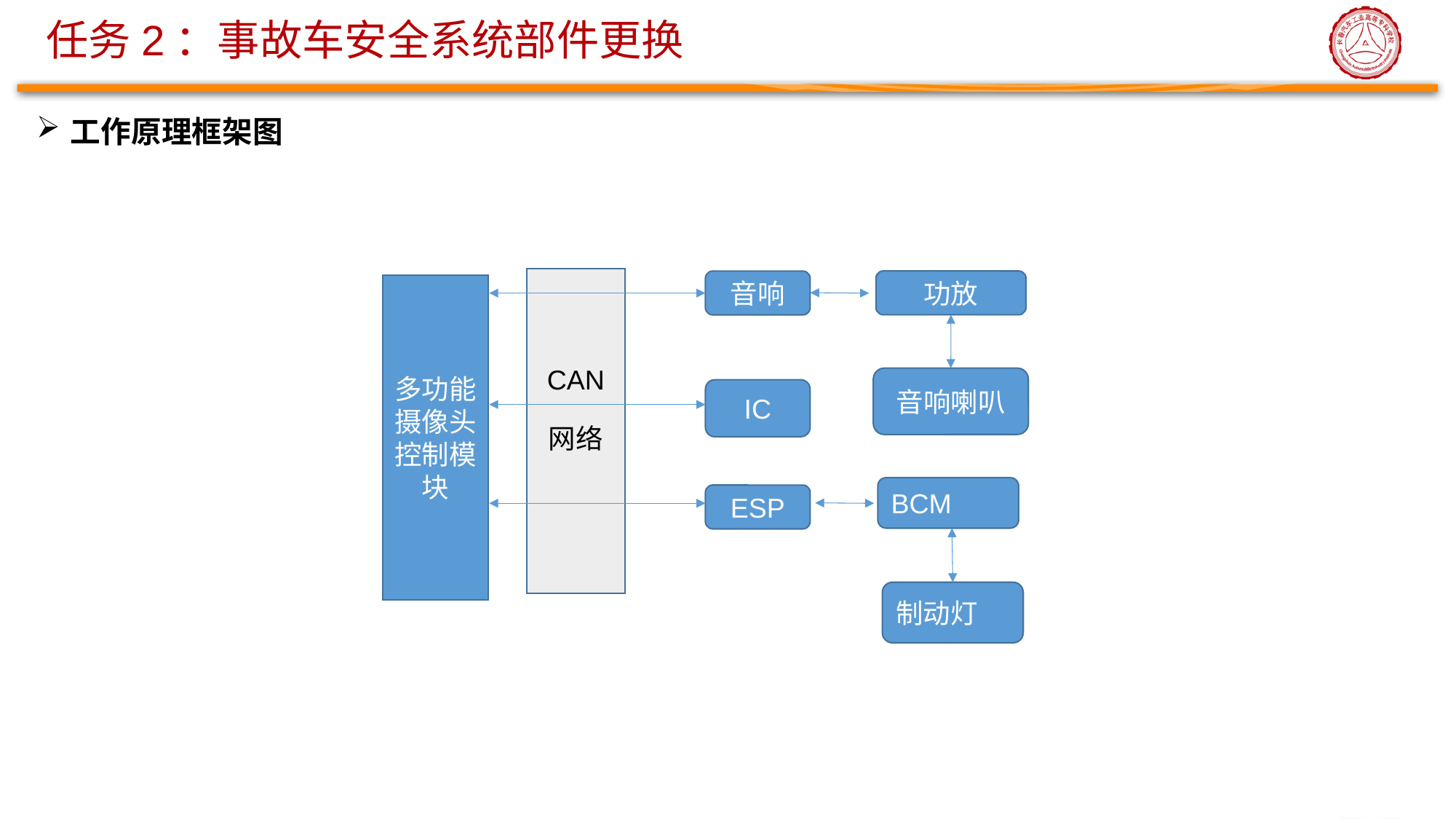

任务2：事故车安全系统部件更换
工作原理框架图
CAN

网络

多功能摄像头控制模块
IC
ESP
功放
音响
音响喇叭
BCM
制动灯